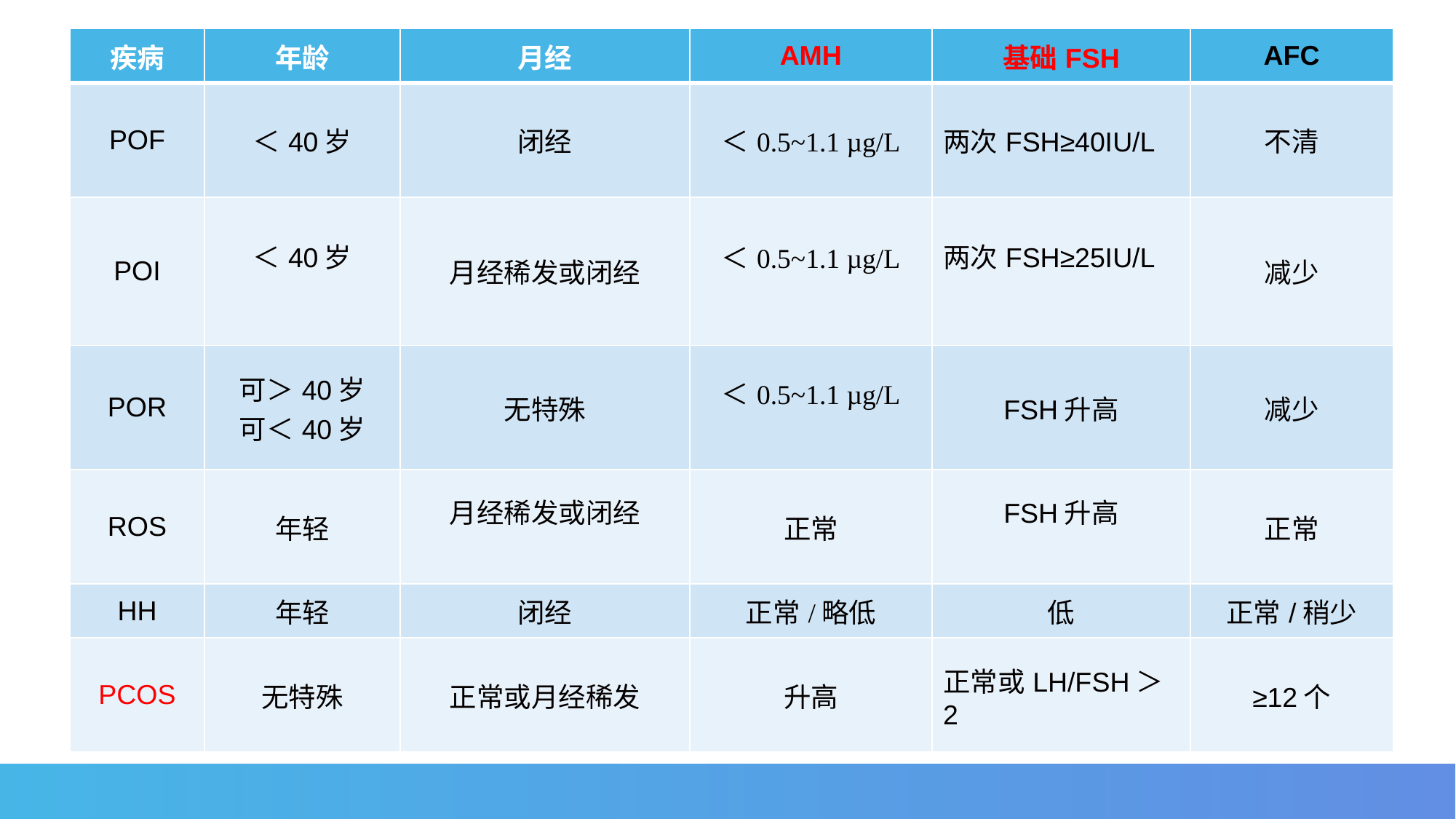

| 疾病 | 年龄 | 月经 | AMH | 基础FSH | AFC |
| --- | --- | --- | --- | --- | --- |
| POF | ＜40岁 | 闭经 | ＜0.5~1.1 µg/L | 两次FSH≥40IU/L | 不清 |
| POI | ＜40岁 | 月经稀发或闭经 | ＜0.5~1.1 µg/L | 两次FSH≥25IU/L | 减少 |
| POR | 可＞40岁 可＜40岁 | 无特殊 | ＜0.5~1.1 µg/L | FSH升高 | 减少 |
| ROS | 年轻 | 月经稀发或闭经 | 正常 | FSH升高 | 正常 |
| HH | 年轻 | 闭经 | 正常/略低 | 低 | 正常/稍少 |
| PCOS | 无特殊 | 正常或月经稀发 | 升高 | 正常或LH/FSH＞2 | ≥12个 |